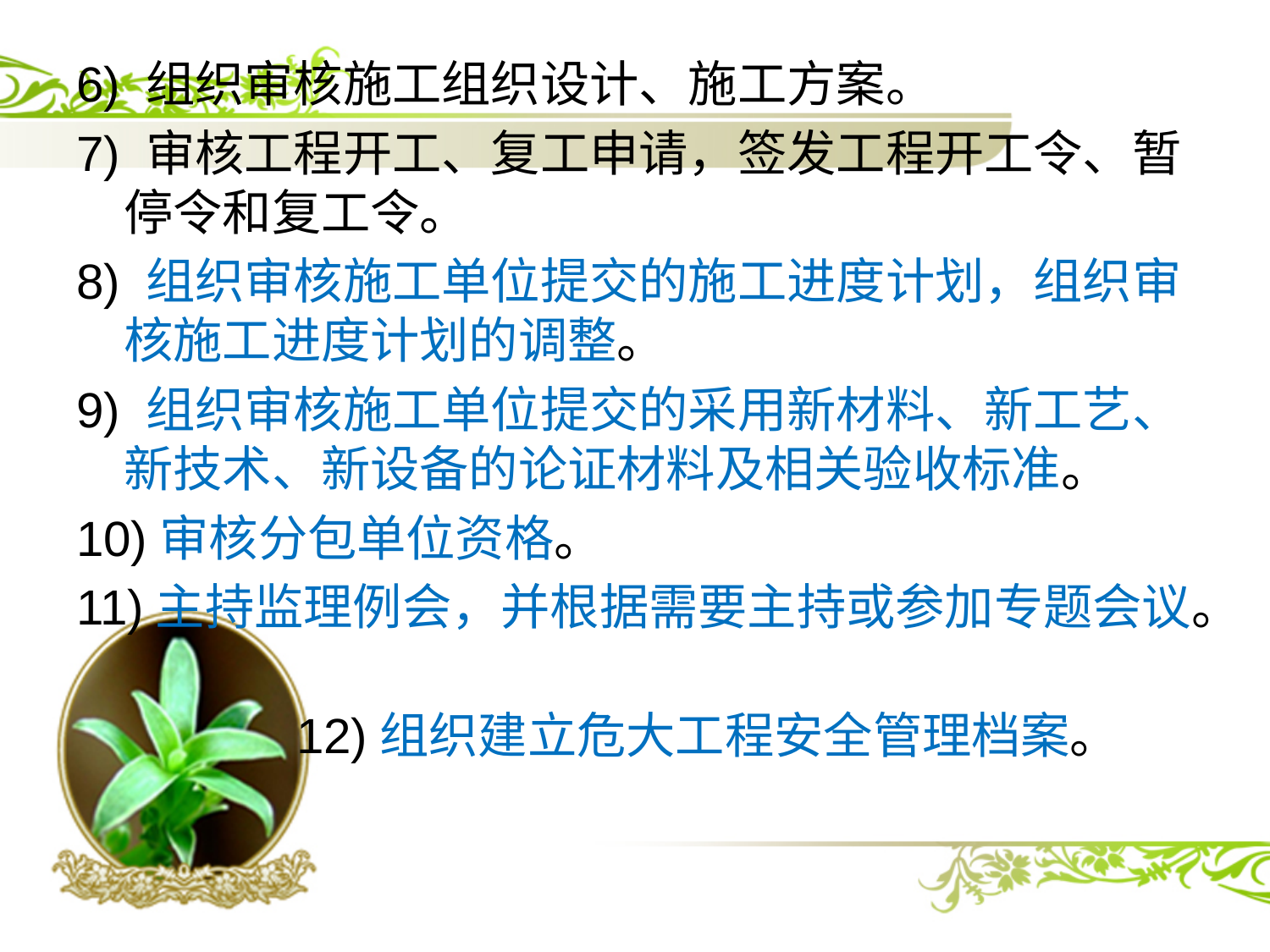

6) 组织审核施工组织设计、施工方案。
7) 审核工程开工、复工申请，签发工程开工令、暂停令和复工令。
8) 组织审核施工单位提交的施工进度计划，组织审核施工进度计划的调整。
9) 组织审核施工单位提交的采用新材料、新工艺、新技术、新设备的论证材料及相关验收标准。
10)审核分包单位资格。
11)主持监理例会，并根据需要主持或参加专题会议。
                12)组织建立危大工程安全管理档案。